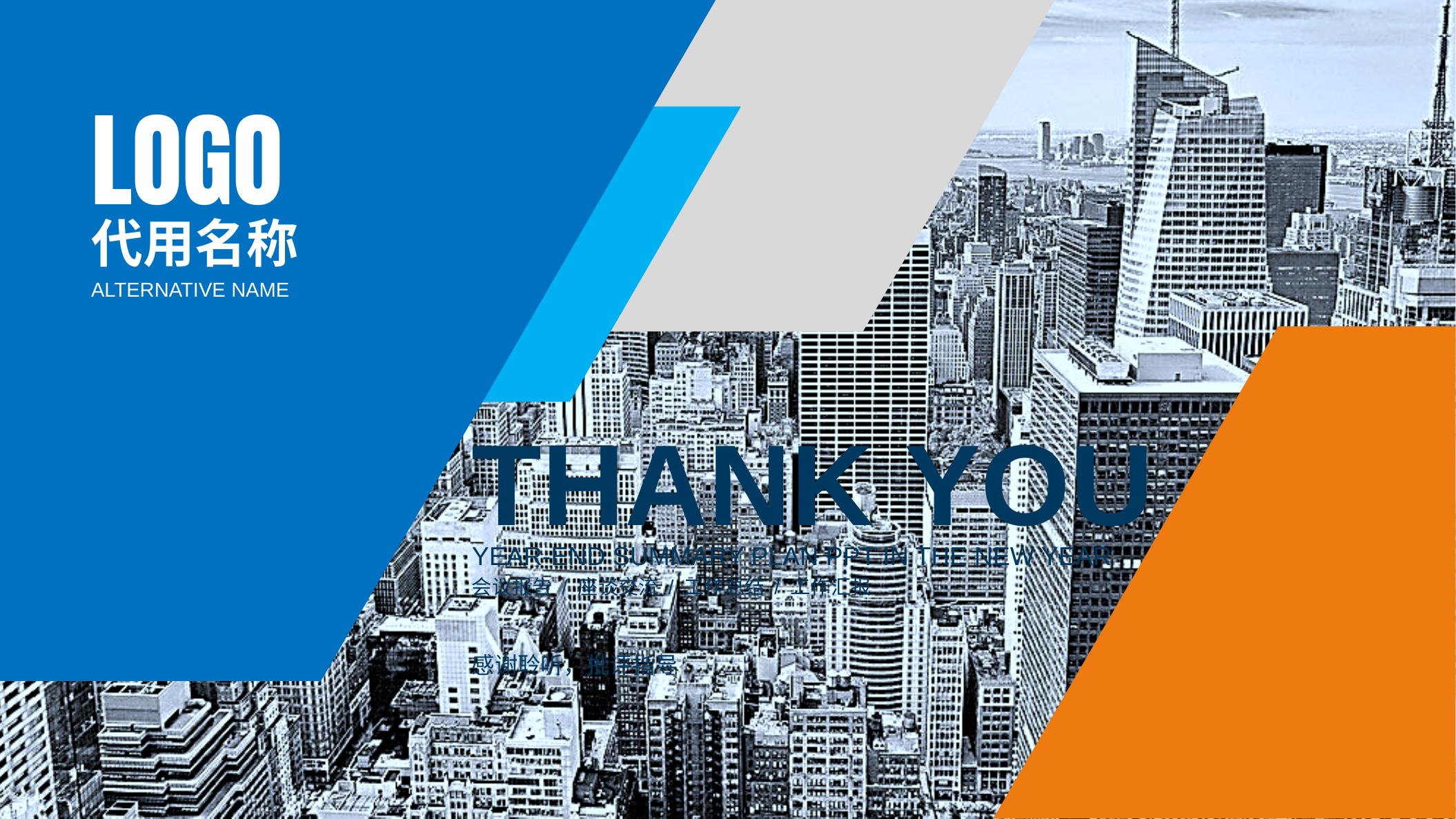

LOGO

代用名称
ALTERNATIVE NAME

THANK YOU
YEAR-END SUMMARY PLAN PPT IN THE NEW YEAR
会议报告 / 座谈交流 / 工作总结 / 工作汇报
感谢聆听，批评指导